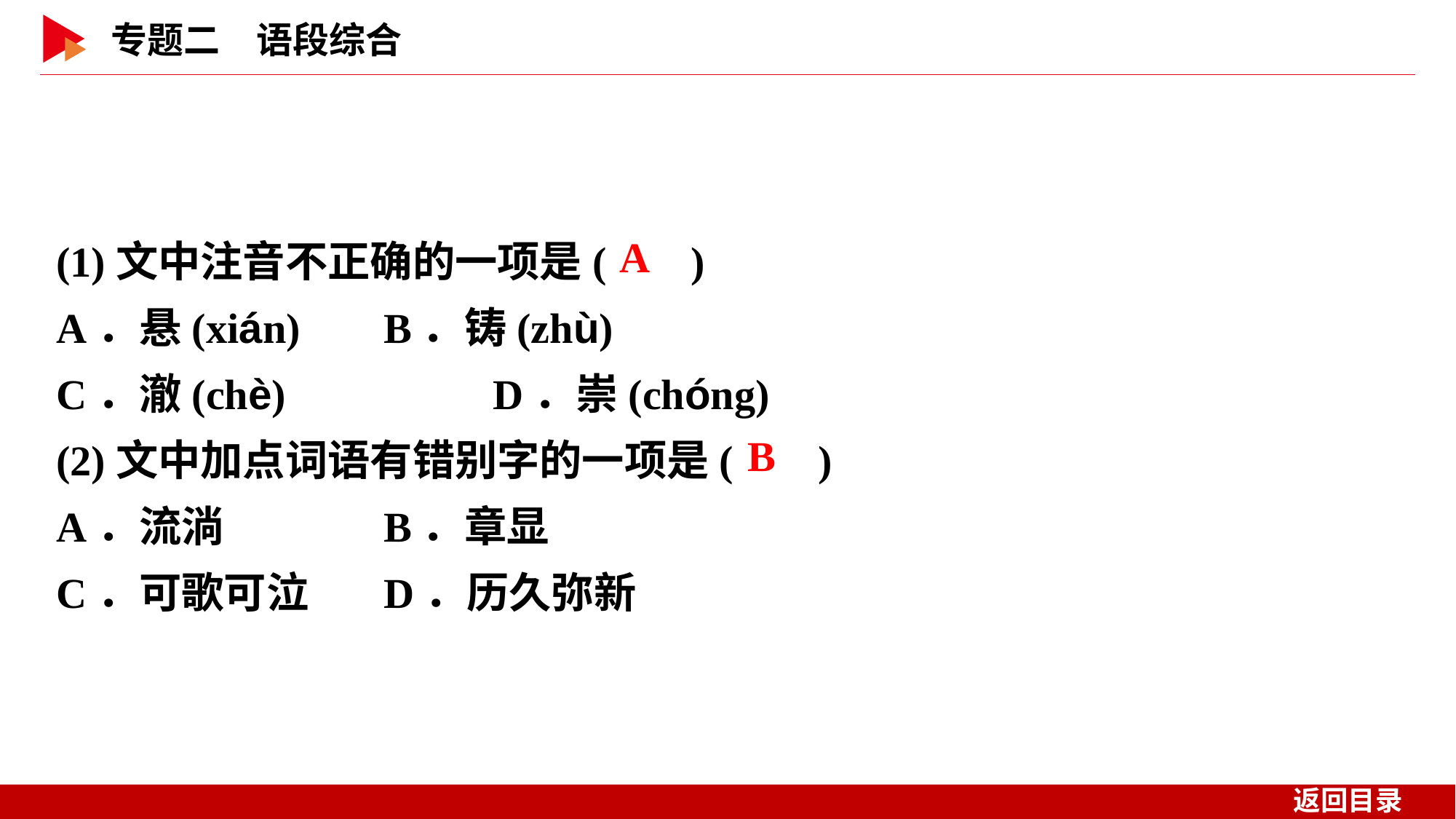

(1)文中注音不正确的一项是(        )
A．悬(xián)	B．铸(zhù)
C．澈(chè)		D．崇(chóng)
(2)文中加点词语有错别字的一项是(        )
A．流淌		B．章显
C．可歌可泣	D．历久弥新
   A
   B